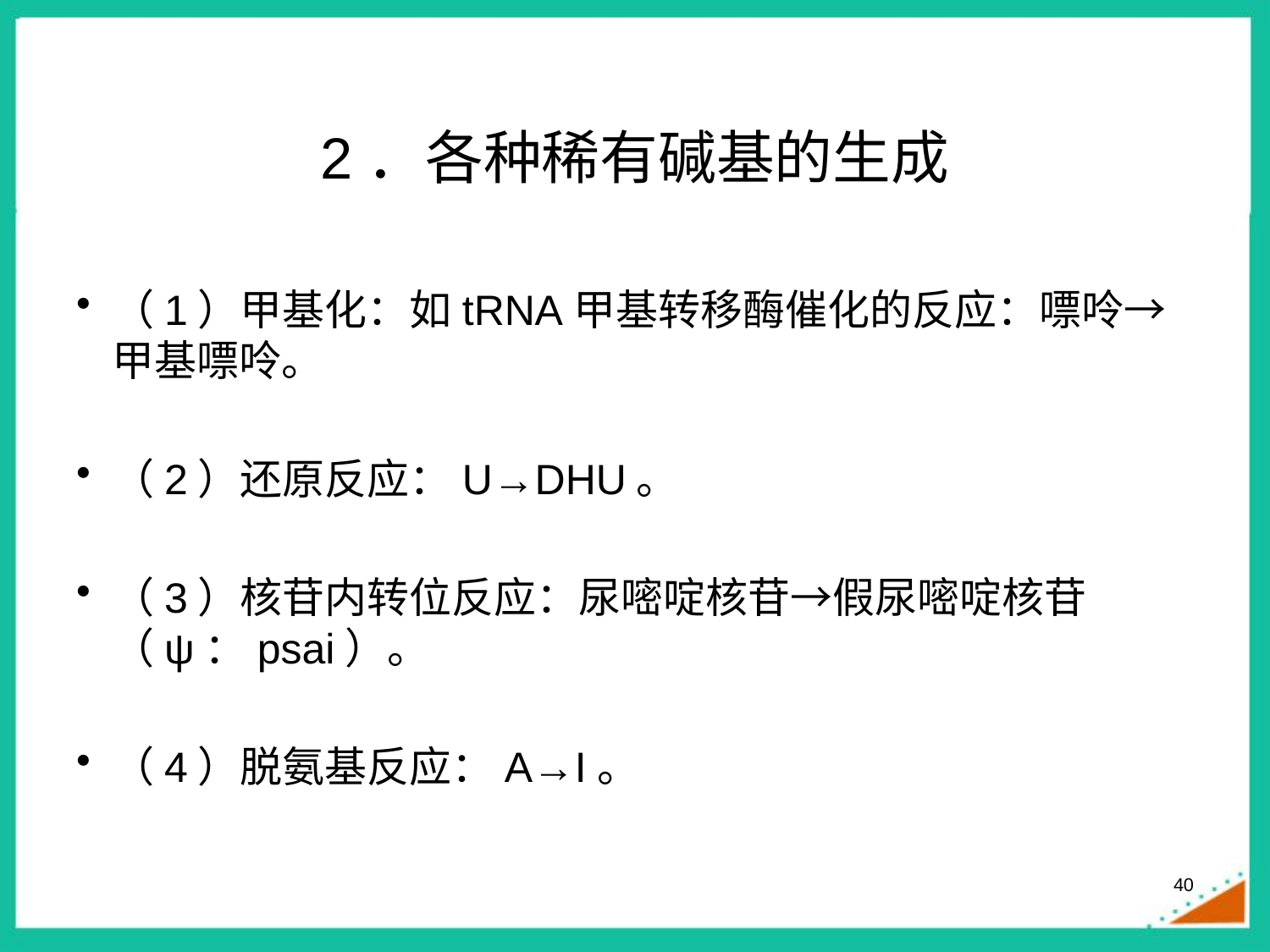

# 2．各种稀有碱基的生成
（1）甲基化：如tRNA甲基转移酶催化的反应：嘌呤→甲基嘌呤。

（2）还原反应：U→DHU。

（3）核苷内转位反应：尿嘧啶核苷→假尿嘧啶核苷（ψ：psai）。

（4）脱氨基反应：A→I。
40